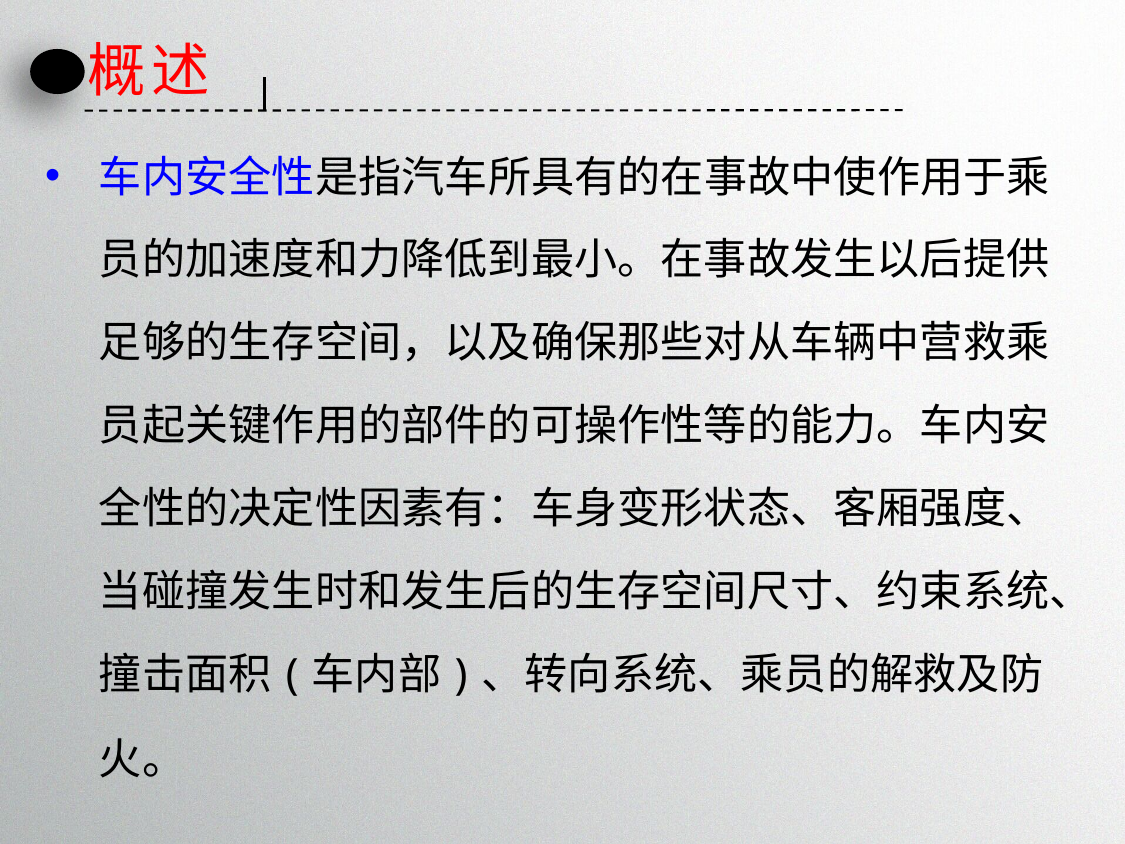

概述

车内安全性是指汽车所具有的在事故中使作用于乘员的加速度和力降低到最小。在事故发生以后提供足够的生存空间，以及确保那些对从车辆中营救乘员起关键作用的部件的可操作性等的能力。车内安全性的决定性因素有：车身变形状态、客厢强度、当碰撞发生时和发生后的生存空间尺寸、约束系统、撞击面积(车内部)、转向系统、乘员的解救及防火。